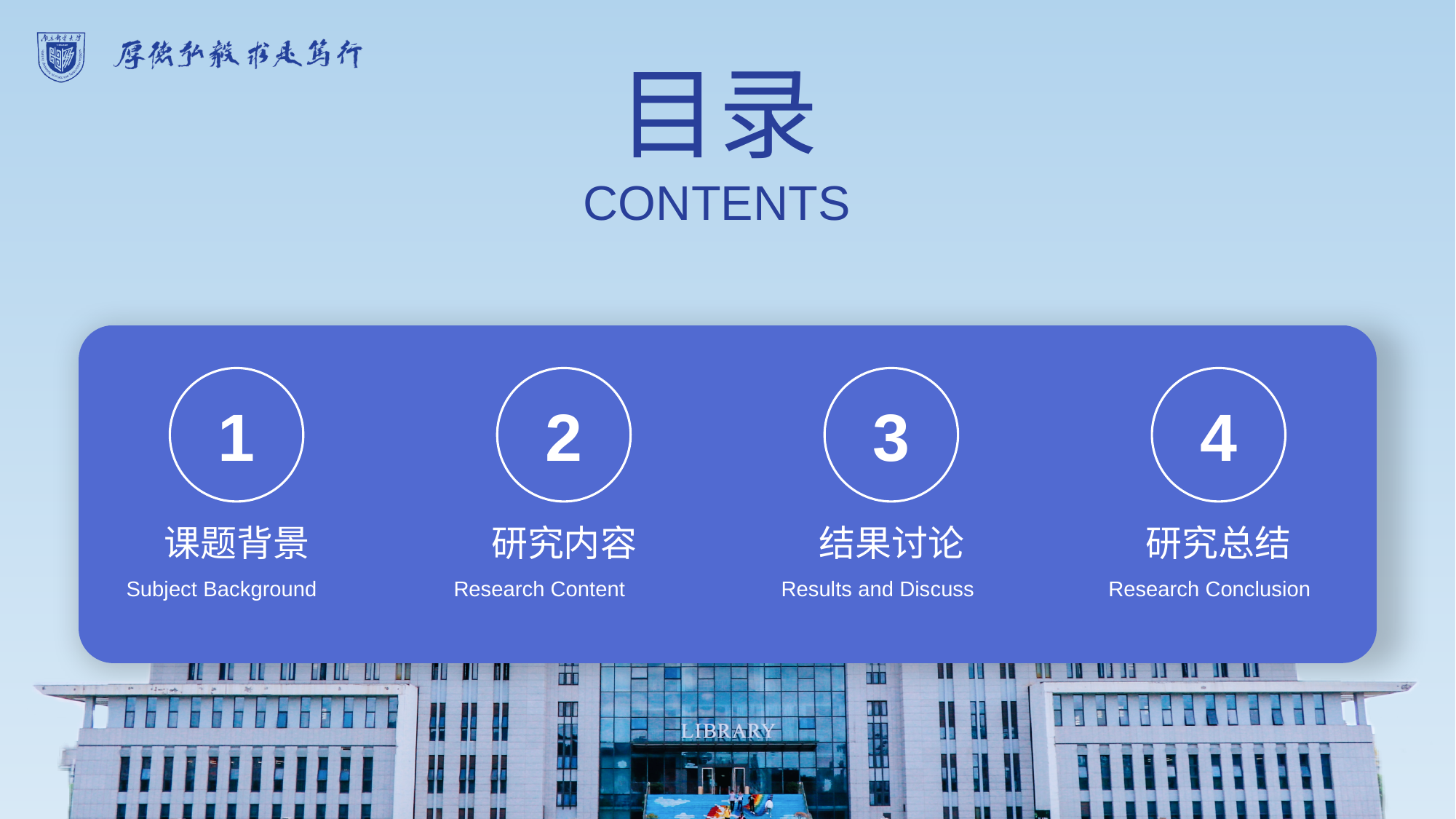

目录
CONTENTS

1
课题背景
Subject Background
2
研究内容
Research Content
3
结果讨论
Results and Discuss
4
研究总结
Research Conclusion